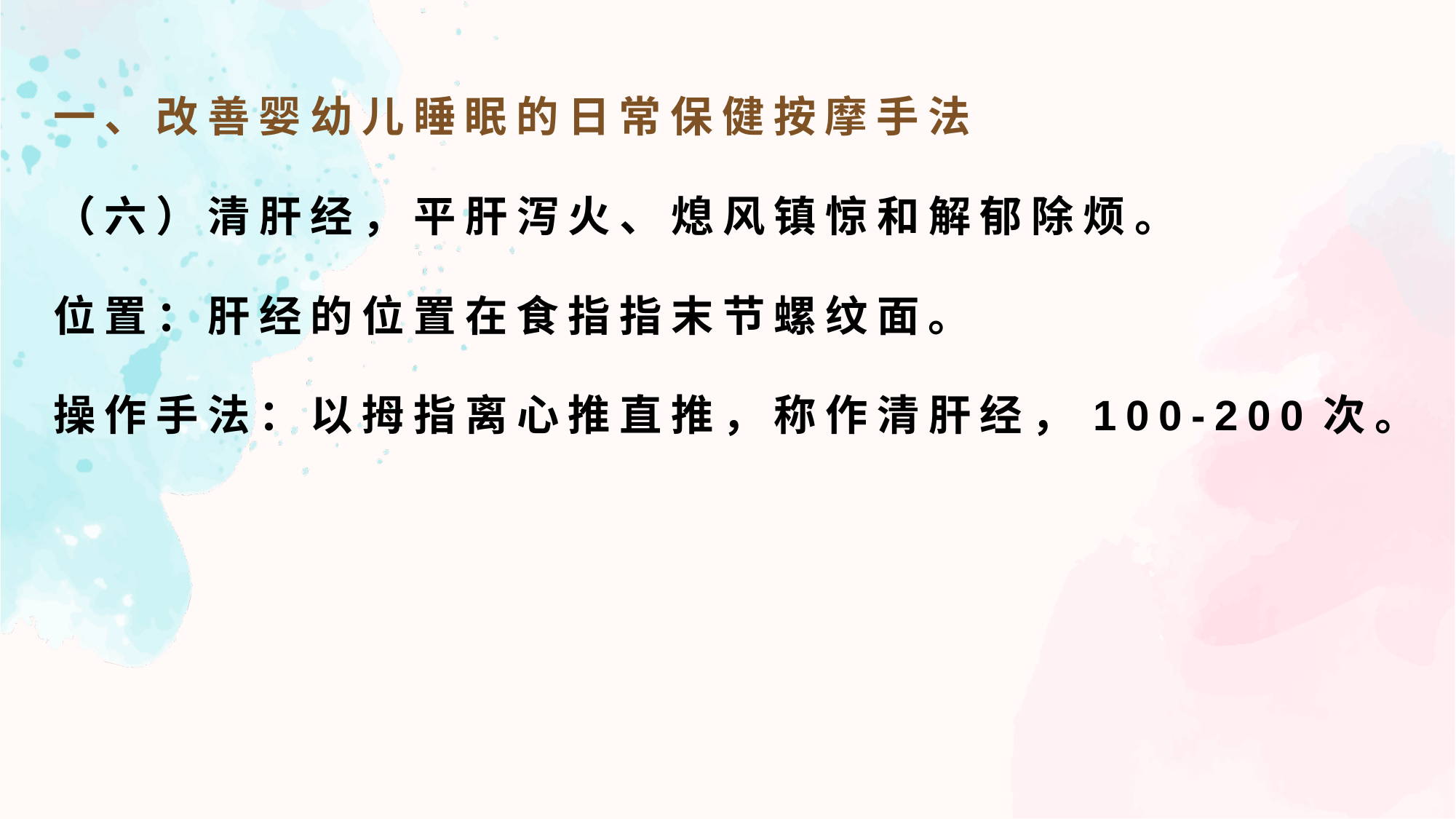

一、改善婴幼儿睡眠的日常保健按摩手法

（六）清肝经，平肝泻火、熄风镇惊和解郁除烦。

位置：肝经的位置在食指指末节螺纹面。

操作手法：以拇指离心推直推，称作清肝经，100-200次。